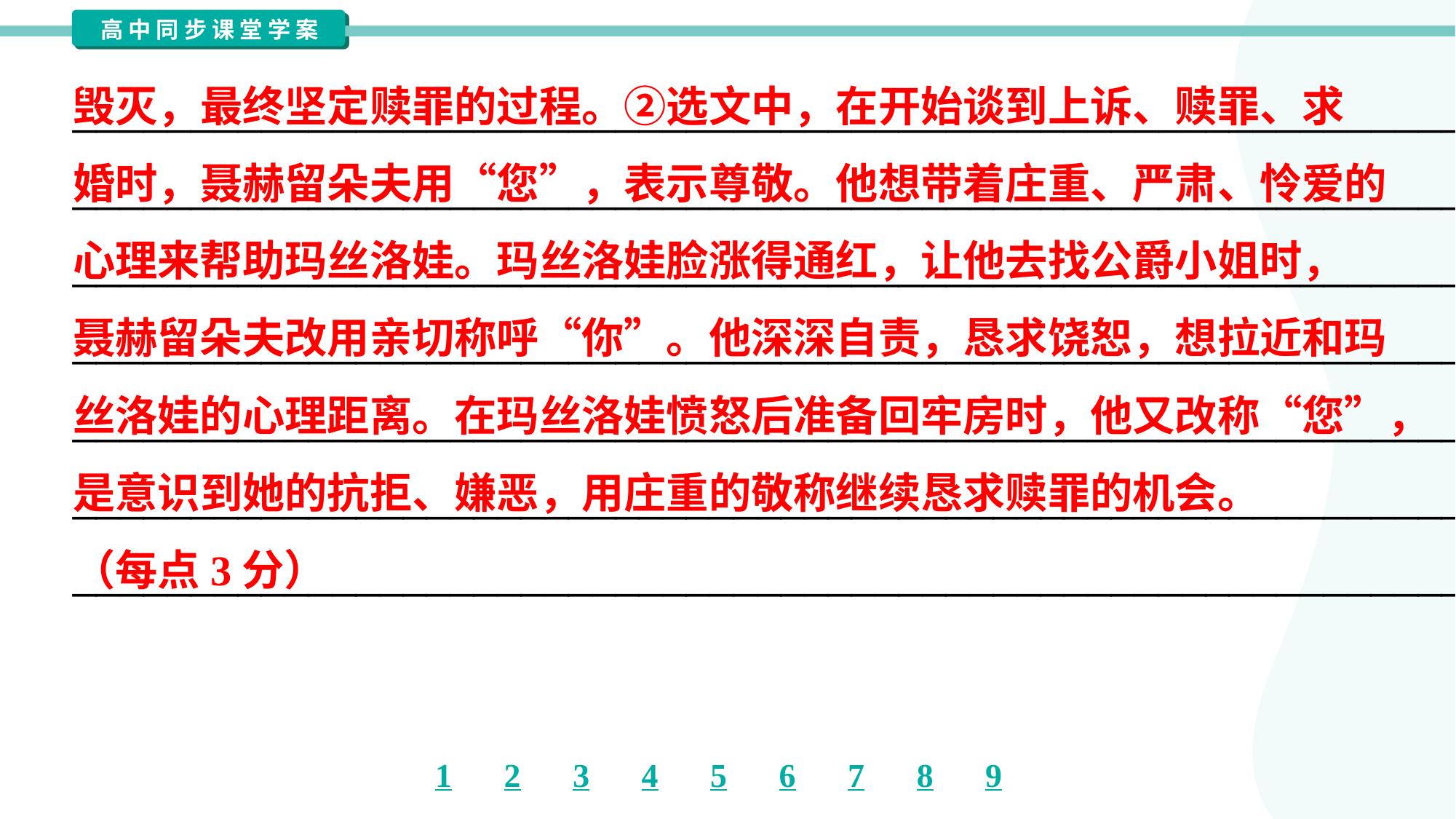

毁灭，最终坚定赎罪的过程。②选文中，在开始谈到上诉、赎罪、求
婚时，聂赫留朵夫用“您”，表示尊敬。他想带着庄重、严肃、怜爱的
心理来帮助玛丝洛娃。玛丝洛娃脸涨得通红，让他去找公爵小姐时，
聂赫留朵夫改用亲切称呼“你”。他深深自责，恳求饶恕，想拉近和玛
丝洛娃的心理距离。在玛丝洛娃愤怒后准备回牢房时，他又改称“您”，
是意识到她的抗拒、嫌恶，用庄重的敬称继续恳求赎罪的机会。
（每点3分）
_____________________________________________________________
_____________________________________________________________
_____________________________________________________________
_____________________________________________________________
_____________________________________________________________
_____________________________________________________________
_____________________________________________________________